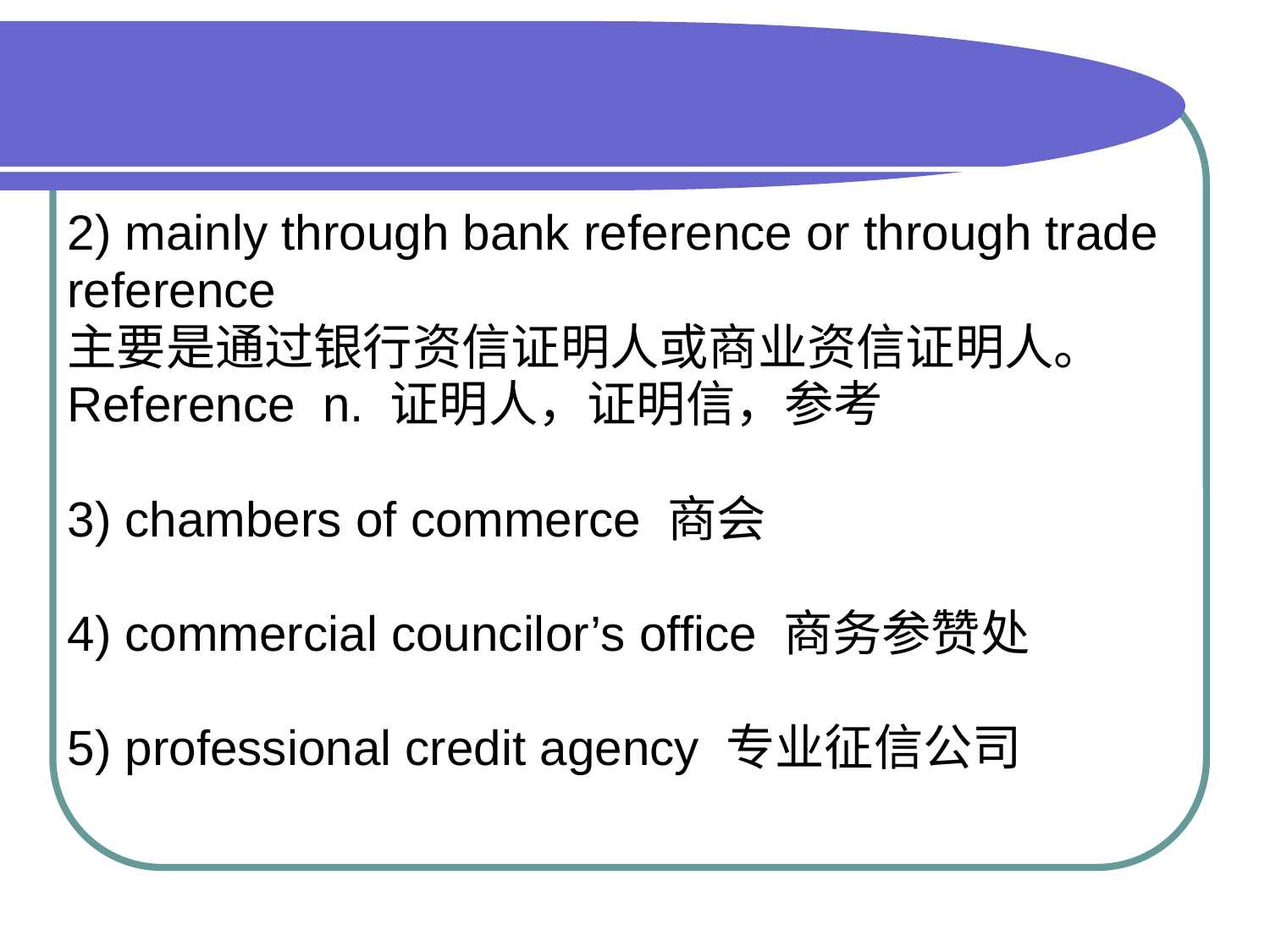

#
2) mainly through bank reference or through trade
reference
主要是通过银行资信证明人或商业资信证明人。
Reference  n. 证明人，证明信，参考

3) chambers of commerce 商会

4) commercial councilor’s office 商务参赞处

5) professional credit agency 专业征信公司